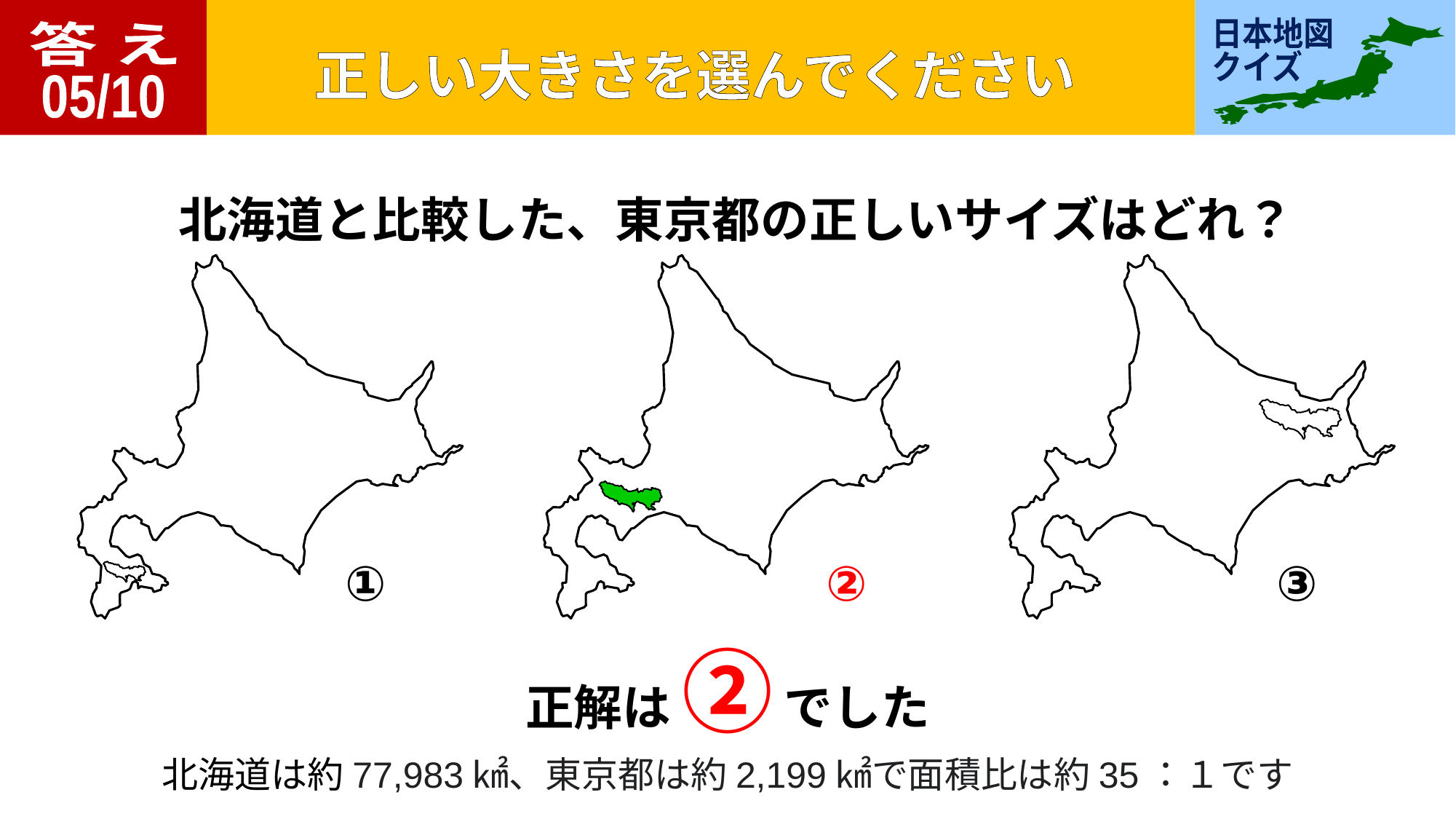

答 え
05/10
北海道と比較した、東京都の正しいサイズはどれ？

①
②
③

正解は ② でした
北海道は約77,983㎢、東京都は約2,199㎢で面積比は約35：１です